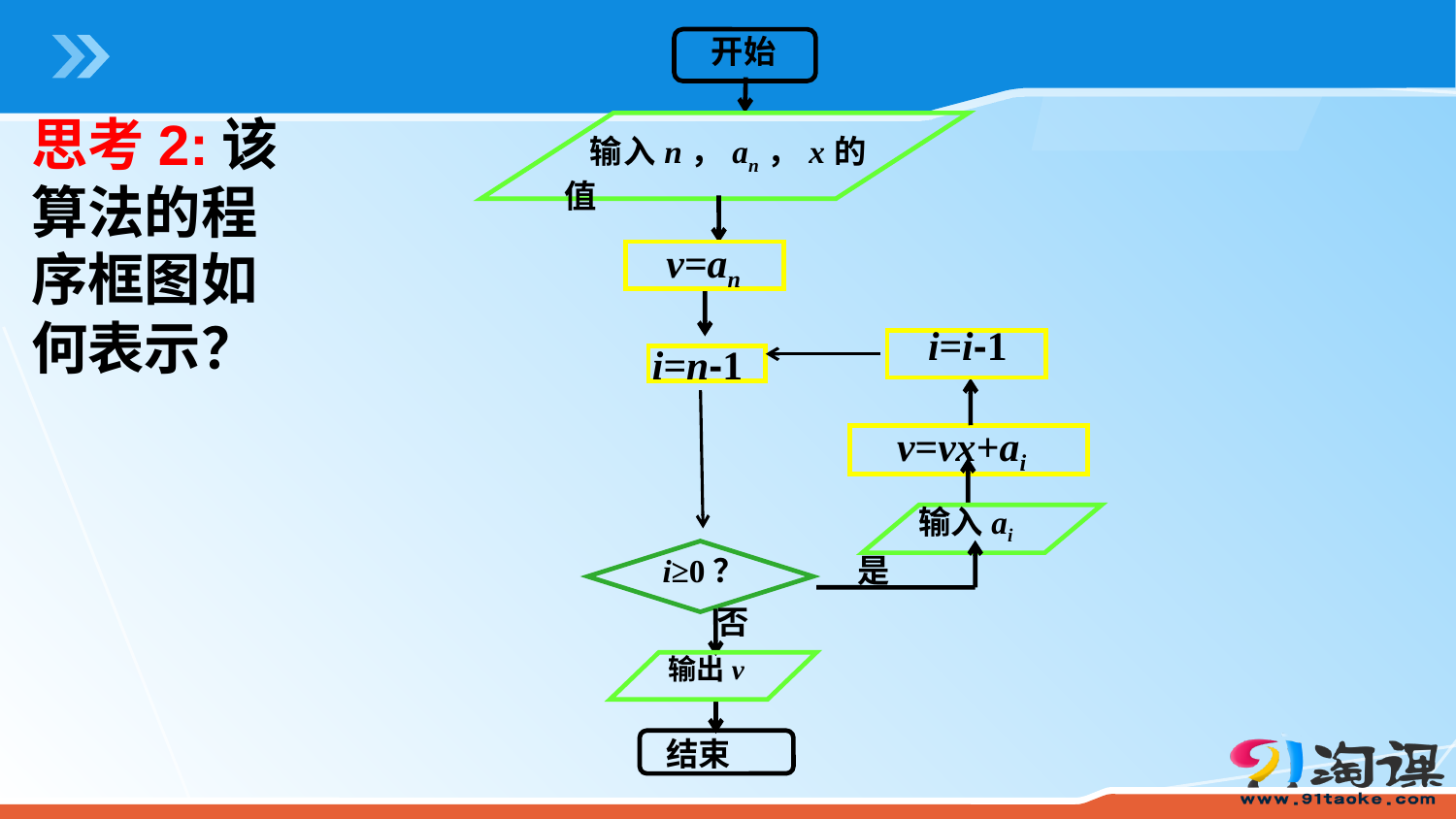

开始

思考2:该算法的程序框图如何表示？

  输入n，an，x的值

v=an

i=i-1

i=n-1

v=vx+ai

输入ai

是

i≥0？
否

  输出v

结束